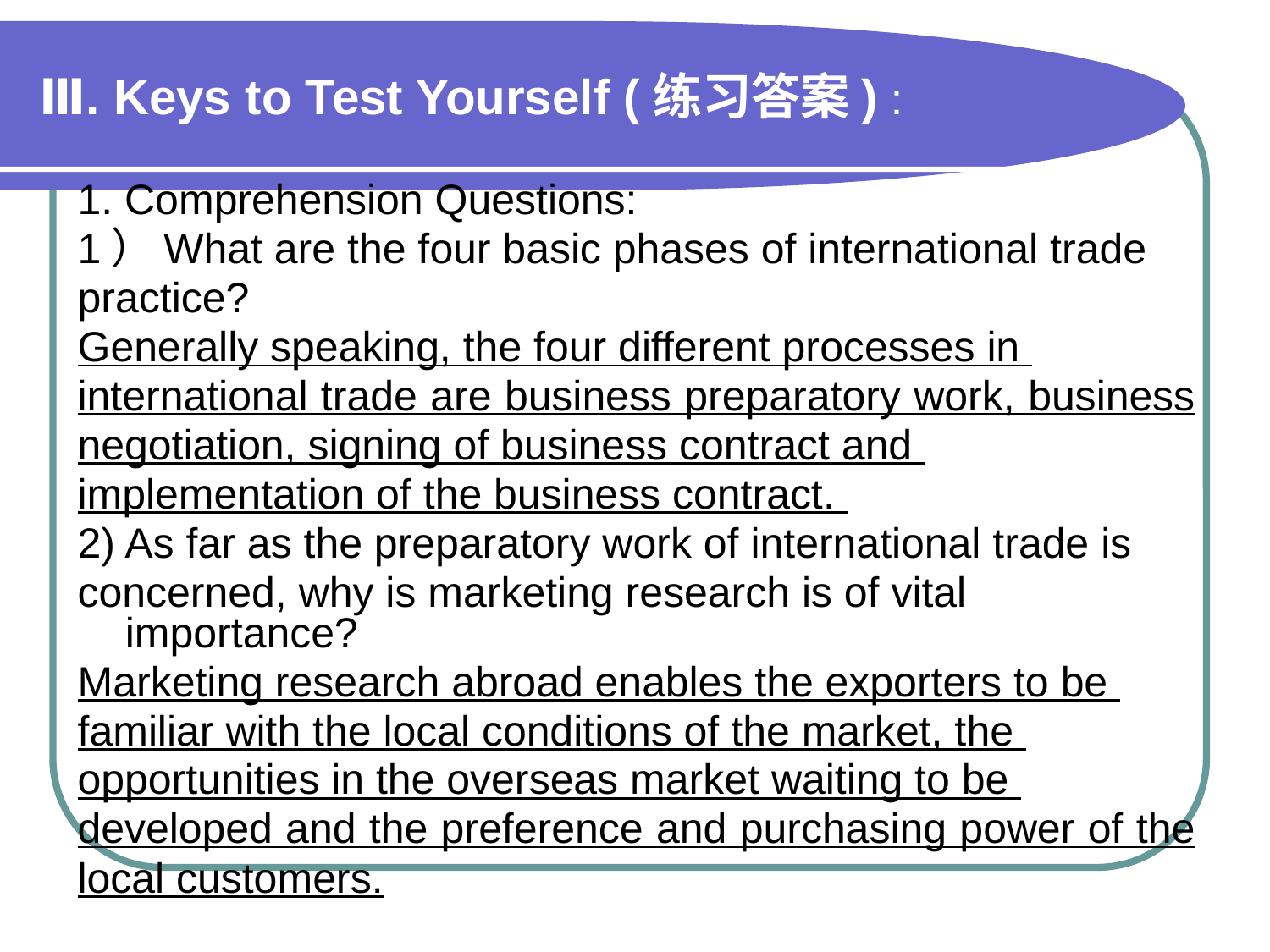

# Ⅲ. Keys to Test Yourself (练习答案) :
1. Comprehension Questions:
1）What are the four basic phases of international trade
practice?
Generally speaking, the four different processes in
international trade are business preparatory work, business
negotiation, signing of business contract and
implementation of the business contract.
2) As far as the preparatory work of international trade is
concerned, why is marketing research is of vital importance?
Marketing research abroad enables the exporters to be
familiar with the local conditions of the market, the
opportunities in the overseas market waiting to be
developed and the preference and purchasing power of the
local customers.